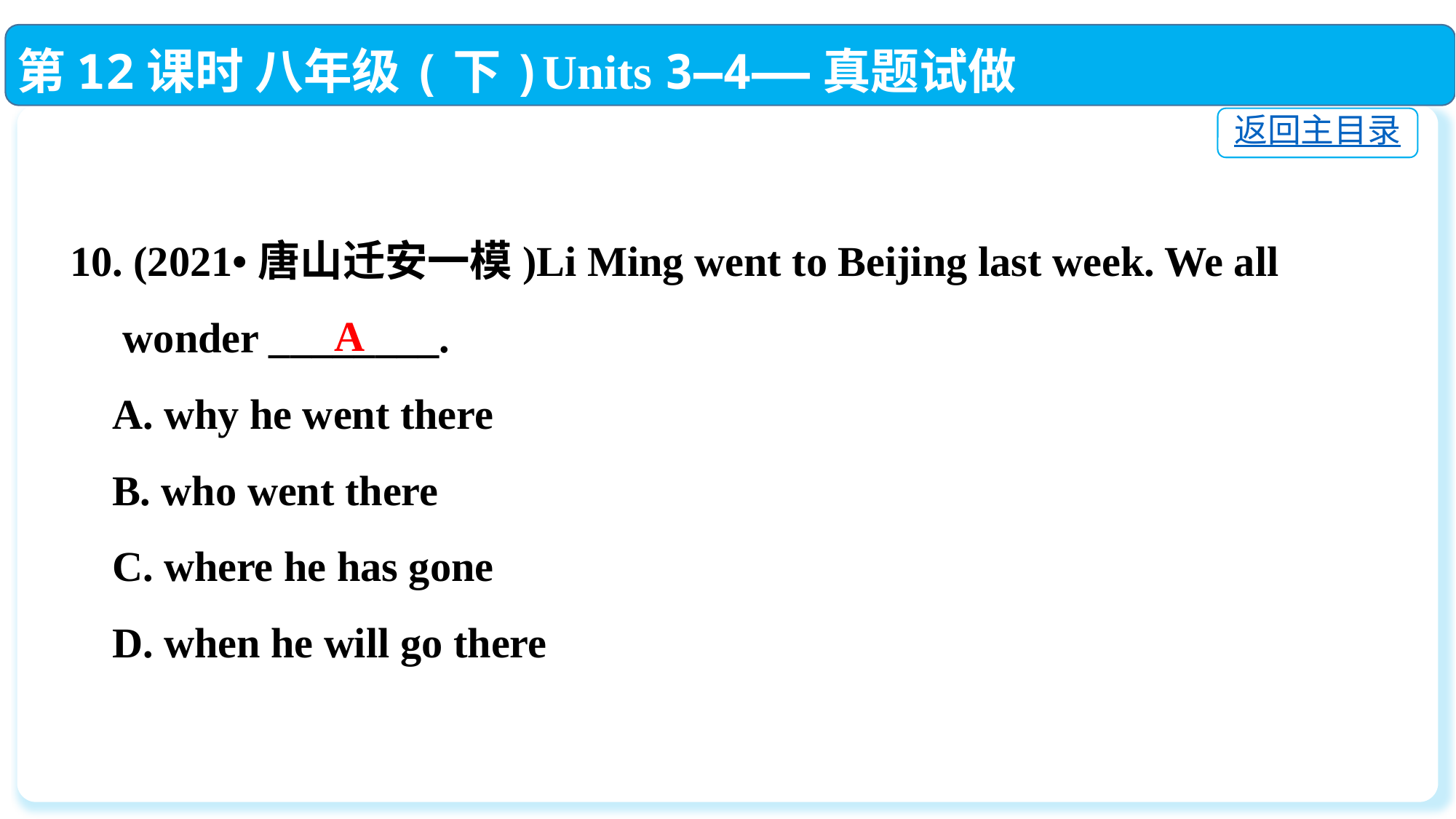

第12课时 八年级(下)Units 3—4——真题试做

返回主目录
10. (2021•唐山迁安一模)Li Ming went to Beijing last week. We all
     wonder ________.
    A. why he went there
    B. who went there
    C. where he has gone
    D. when he will go there
A